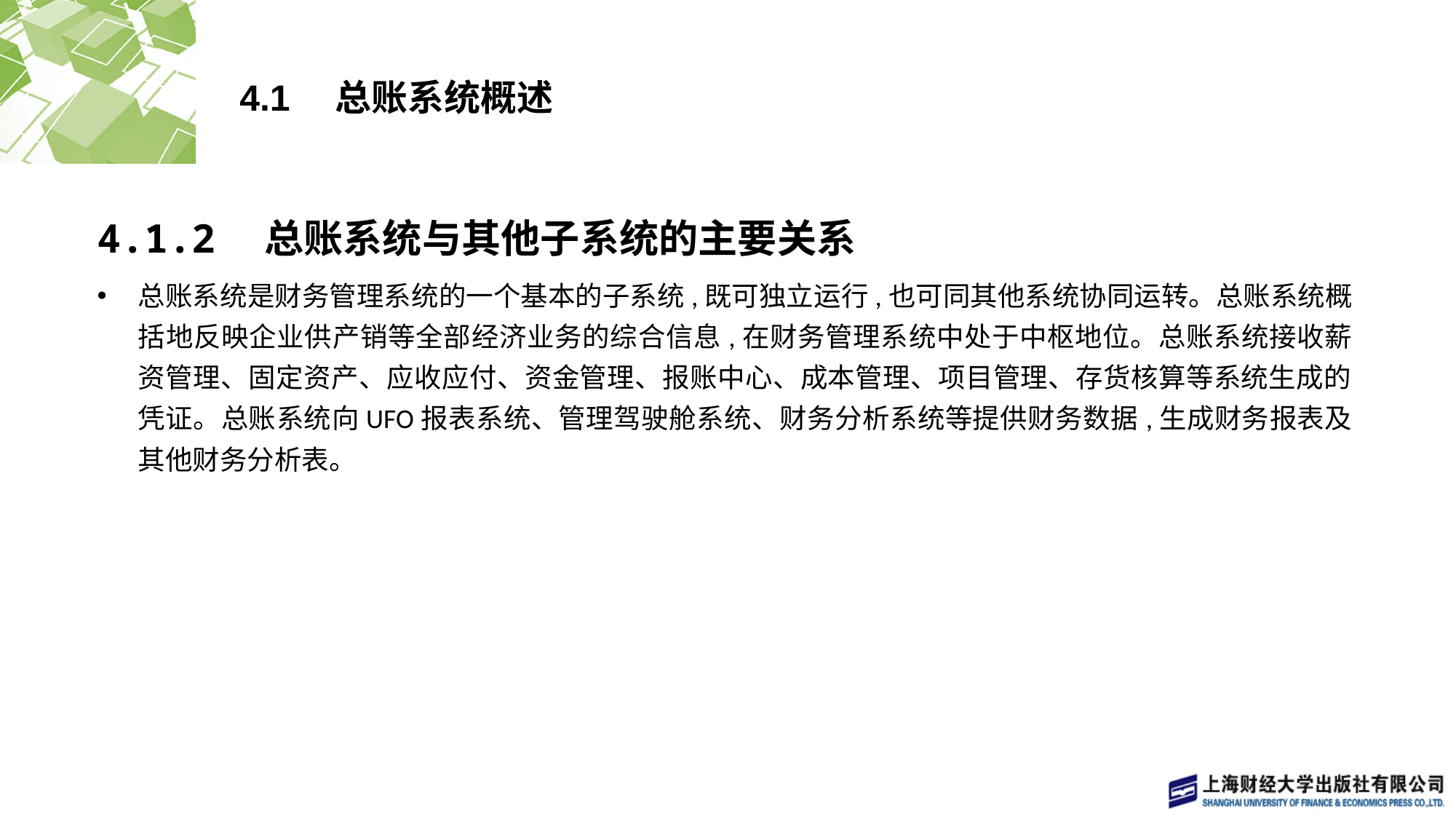

# 4.1　总账系统概述
4.1.2　总账系统与其他子系统的主要关系
总账系统是财务管理系统的一个基本的子系统,既可独立运行,也可同其他系统协同运转。总账系统概括地反映企业供产销等全部经济业务的综合信息,在财务管理系统中处于中枢地位。总账系统接收薪资管理、固定资产、应收应付、资金管理、报账中心、成本管理、项目管理、存货核算等系统生成的凭证。总账系统向UFO报表系统、管理驾驶舱系统、财务分析系统等提供财务数据,生成财务报表及其他财务分析表。